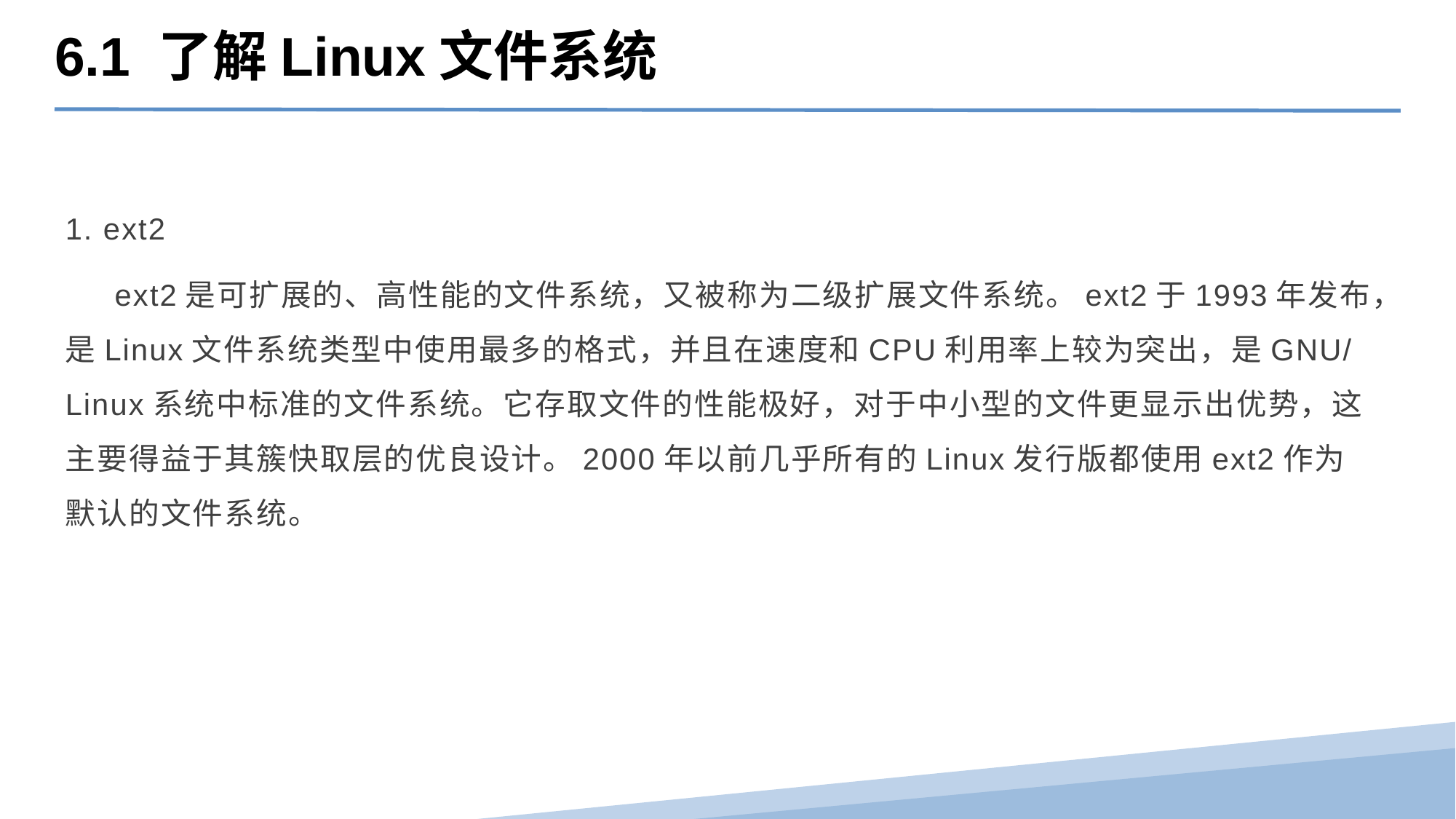

6.1 了解Linux文件系统
1. ext2
     ext2是可扩展的、高性能的文件系统，又被称为二级扩展文件系统。ext2于1993年发布，是Linux文件系统类型中使用最多的格式，并且在速度和CPU利用率上较为突出，是GNU/Linux系统中标准的文件系统。它存取文件的性能极好，对于中小型的文件更显示出优势，这主要得益于其簇快取层的优良设计。2000年以前几乎所有的Linux发行版都使用ext2作为默认的文件系统。